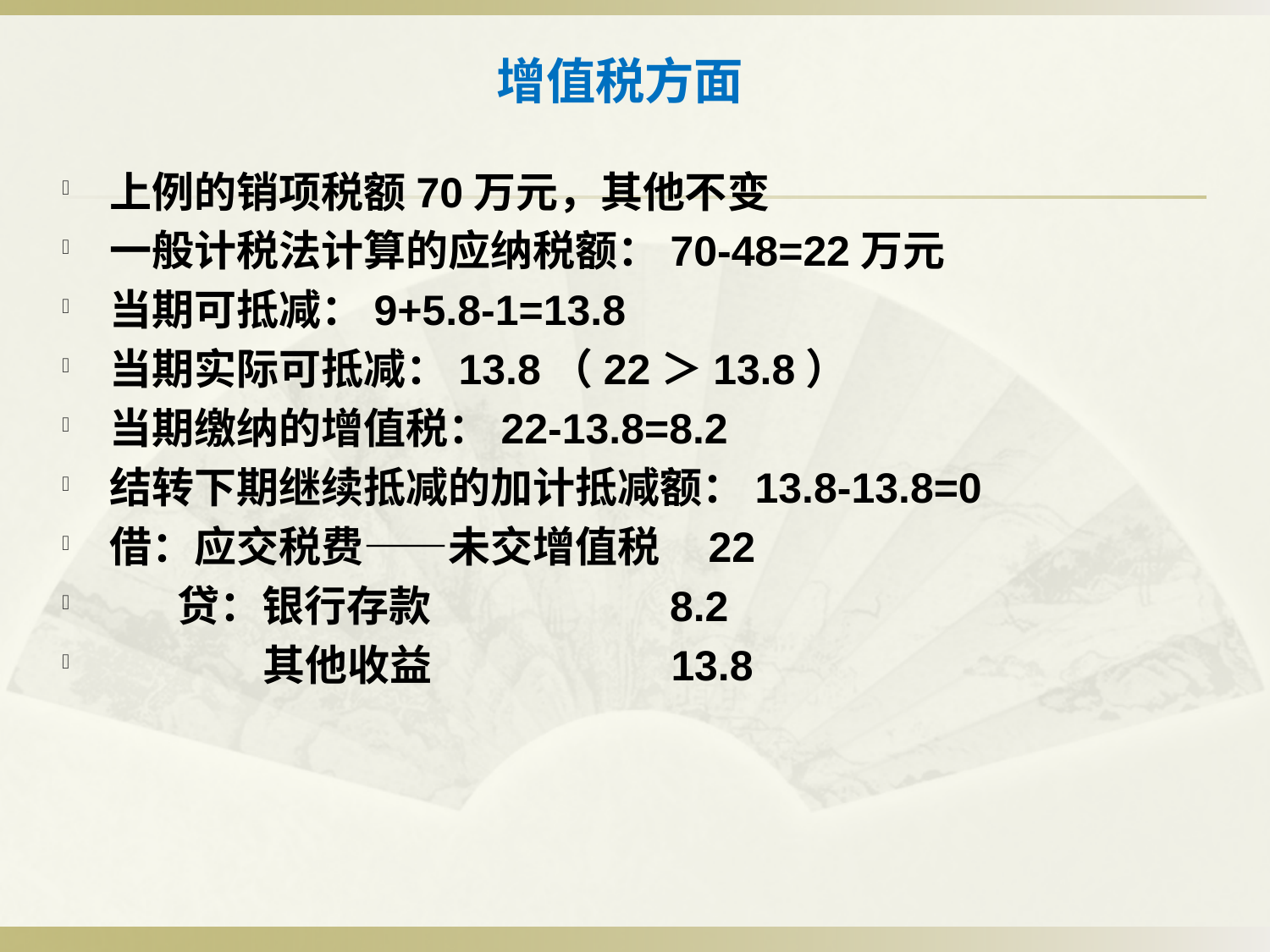

# 增值税方面
上例的销项税额70万元，其他不变
一般计税法计算的应纳税额：70-48=22万元
当期可抵减：9+5.8-1=13.8
当期实际可抵减：13.8（22＞13.8）
当期缴纳的增值税：22-13.8=8.2
结转下期继续抵减的加计抵减额：13.8-13.8=0
借：应交税费——未交增值税    22
      贷：银行存款                        8.2
               其他收益                        13.8